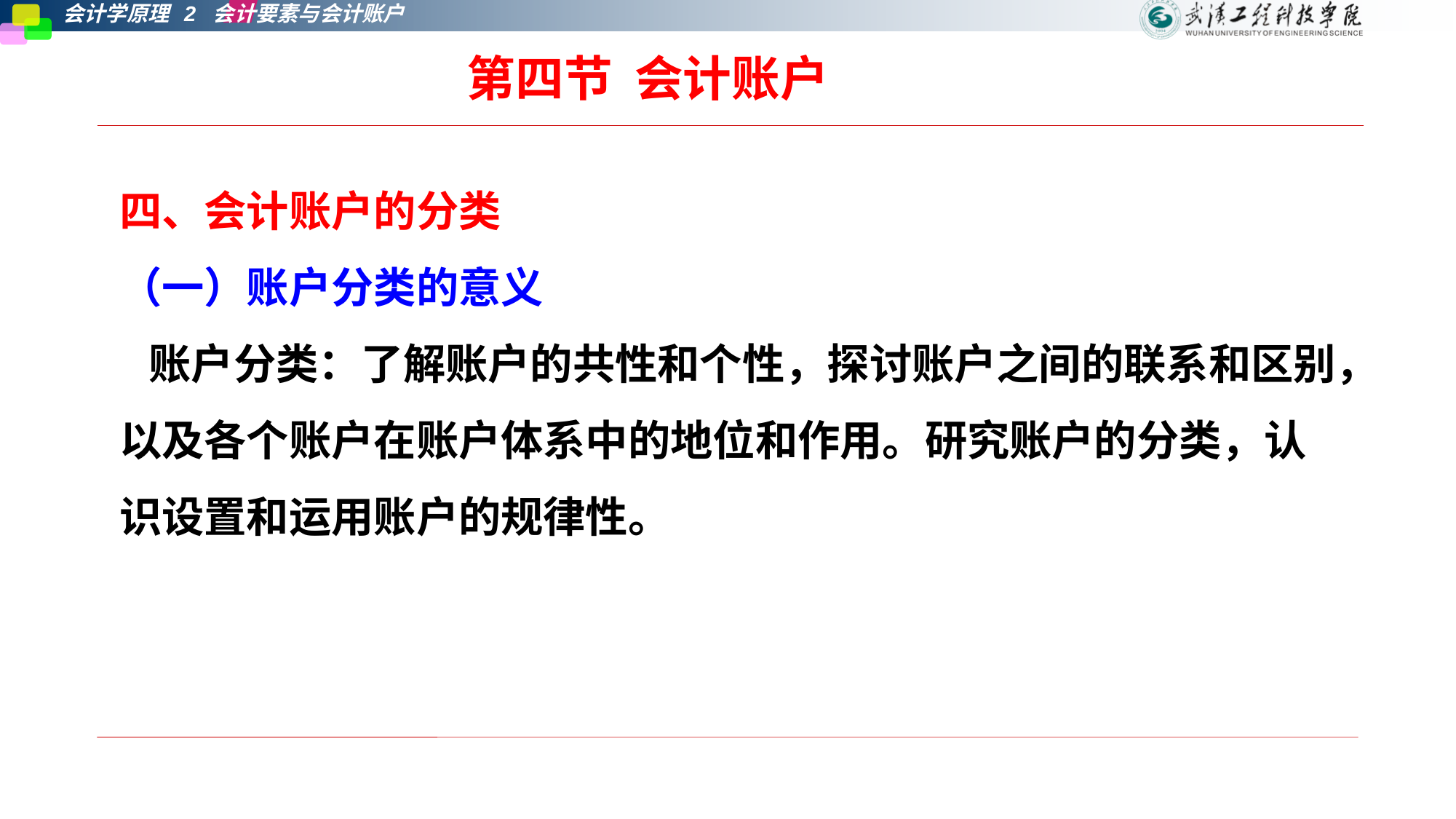

第四节  会计账户
四、会计账户的分类
（一）账户分类的意义
  账户分类：了解账户的共性和个性，探讨账户之间的联系和区别，以及各个账户在账户体系中的地位和作用。研究账户的分类，认识设置和运用账户的规律性。